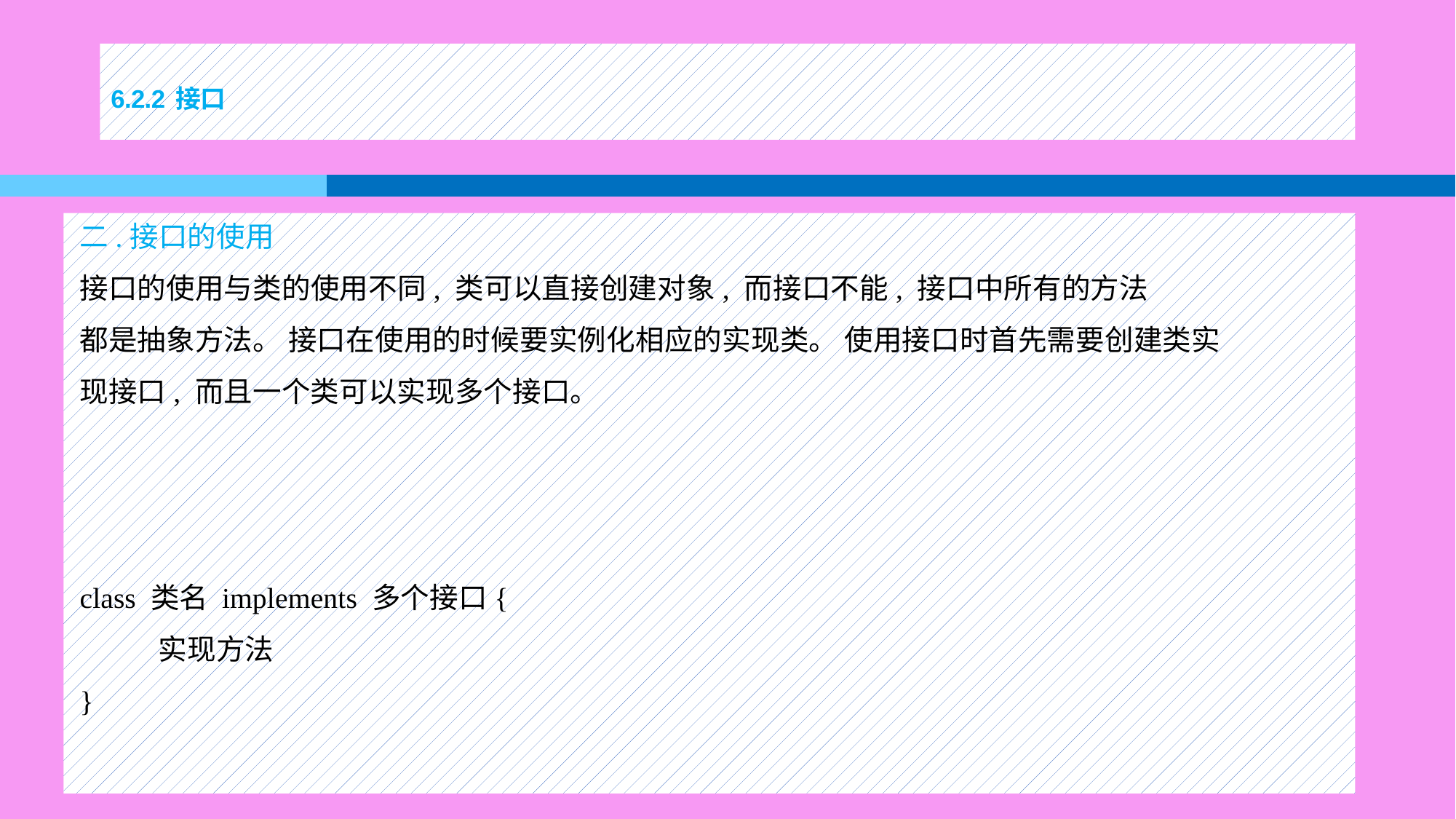

# 6.2.2 接口
二.接口的使用
接口的使用与类的使用不同, 类可以直接创建对象, 而接口不能, 接口中所有的方法
都是抽象方法。 接口在使用的时候要实例化相应的实现类。 使用接口时首先需要创建类实
现接口, 而且一个类可以实现多个接口。

class 类名 implements 多个接口{
           实现方法
}